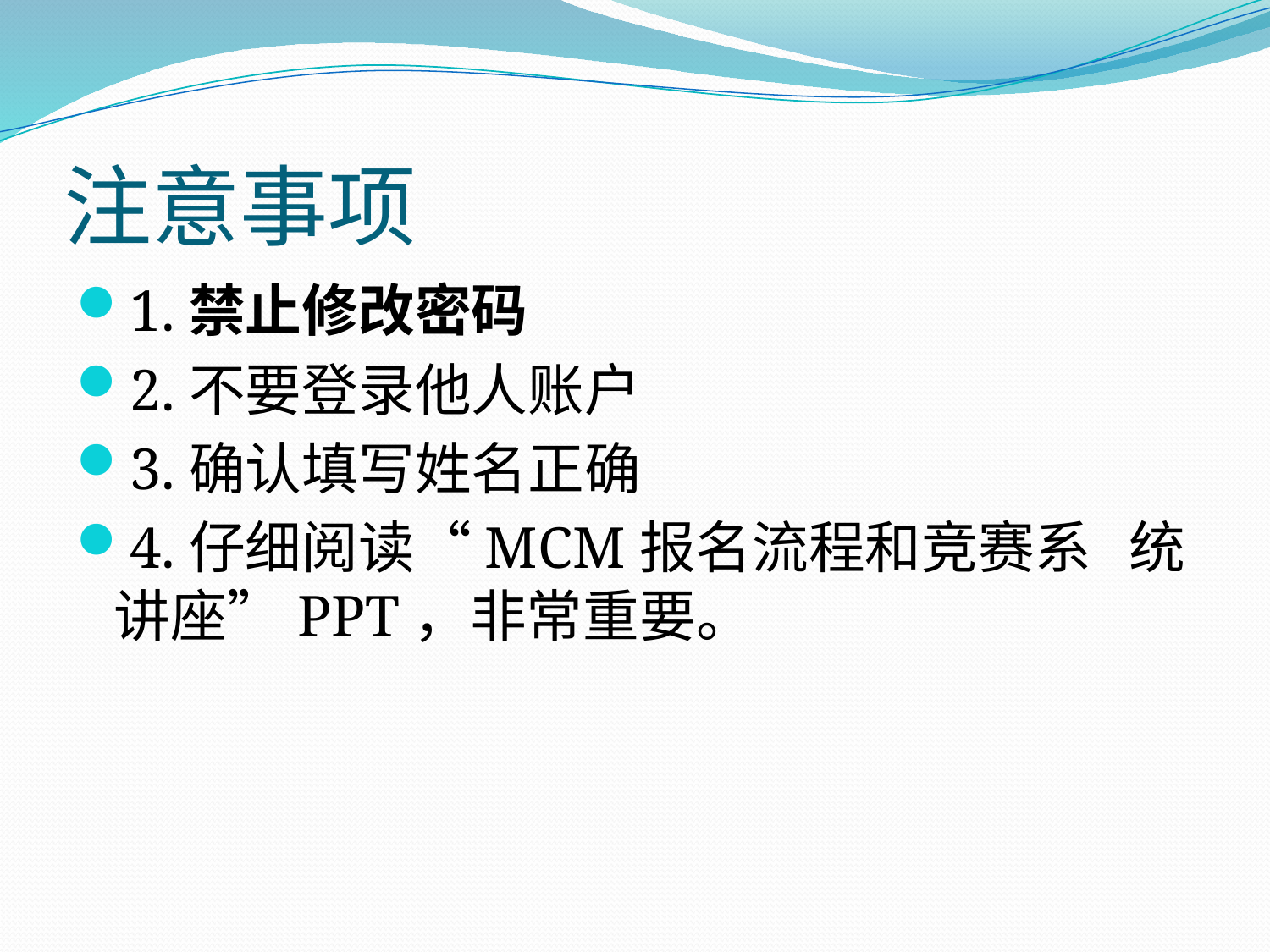

# 注意事项
1.禁止修改密码
2.不要登录他人账户
3.确认填写姓名正确
4.仔细阅读“MCM报名流程和竞赛系   统讲座”PPT，非常重要。